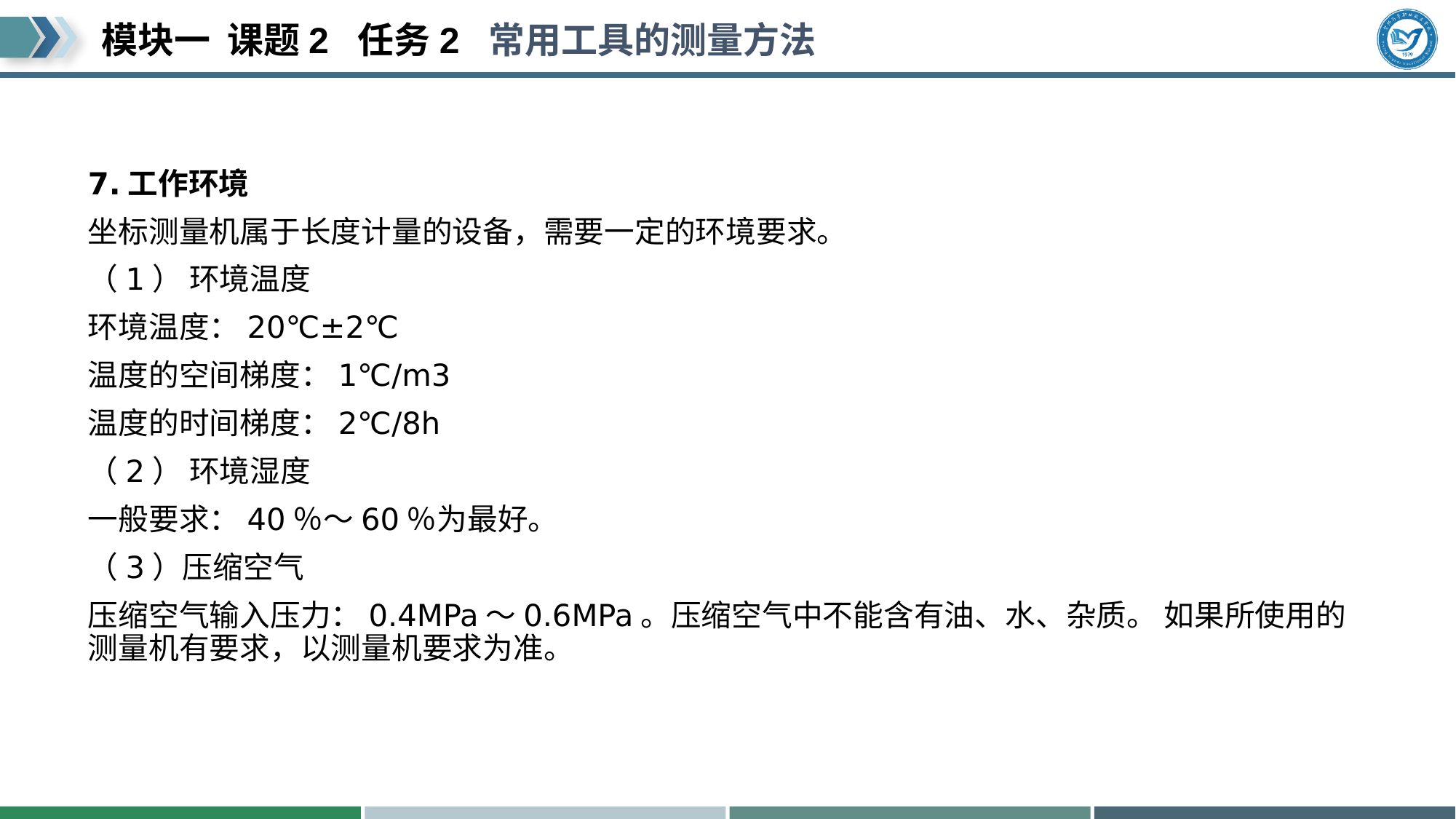

#
7.工作环境
坐标测量机属于长度计量的设备，需要一定的环境要求。
（1） 环境温度
环境温度：20℃±2℃
温度的空间梯度：1℃/m3
温度的时间梯度：2℃/8h
（2） 环境湿度
一般要求：40％～60％为最好。
（3）压缩空气
压缩空气输入压力：0.4MPa～0.6MPa。压缩空气中不能含有油、水、杂质。 如果所使用的测量机有要求，以测量机要求为准。